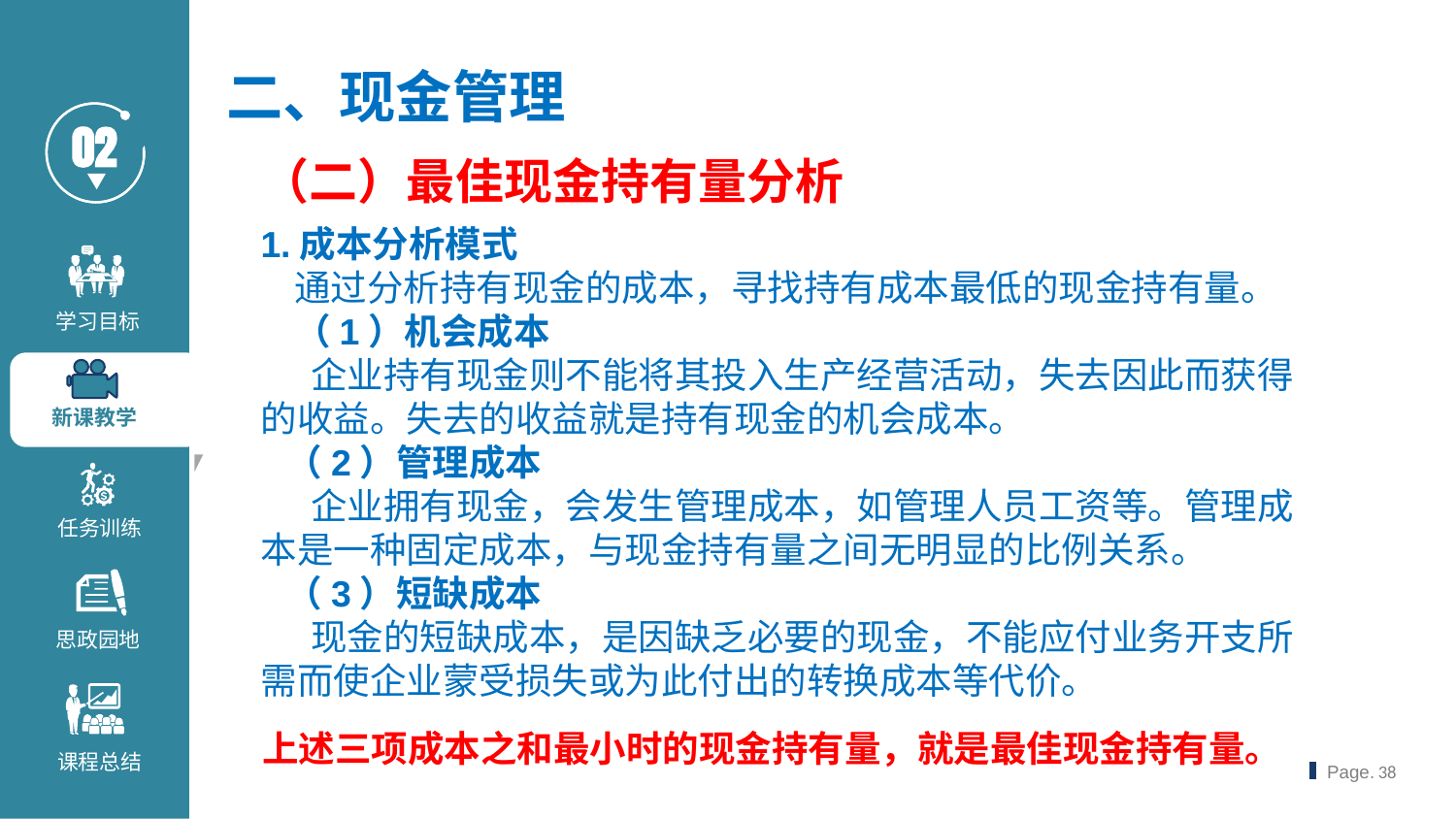

二、现金管理
（二）最佳现金持有量分析
1.成本分析模式
   通过分析持有现金的成本，寻找持有成本最低的现金持有量。
   （1）机会成本
     企业持有现金则不能将其投入生产经营活动，失去因此而获得的收益。失去的收益就是持有现金的机会成本。
  （2）管理成本
     企业拥有现金，会发生管理成本，如管理人员工资等。管理成本是一种固定成本，与现金持有量之间无明显的比例关系。
  （3）短缺成本
     现金的短缺成本，是因缺乏必要的现金，不能应付业务开支所需而使企业蒙受损失或为此付出的转换成本等代价。
上述三项成本之和最小时的现金持有量，就是最佳现金持有量。